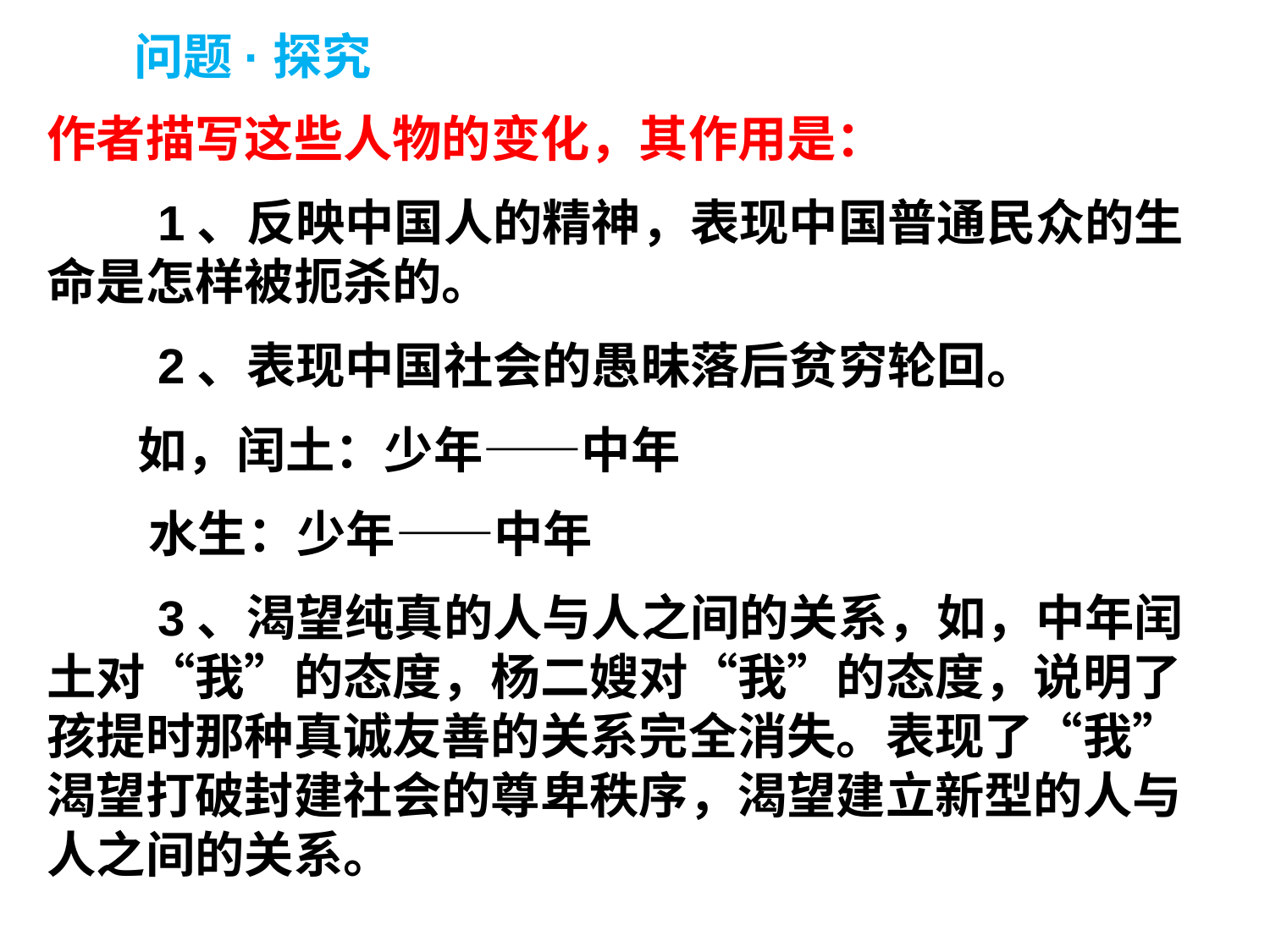

问题·探究
作者描写这些人物的变化，其作用是：
　　1、反映中国人的精神，表现中国普通民众的生命是怎样被扼杀的。
　　2、表现中国社会的愚昧落后贫穷轮回。
       如，闰土：少年——中年
        水生：少年——中年
　　3、渴望纯真的人与人之间的关系，如，中年闰土对“我”的态度，杨二嫂对“我”的态度，说明了孩提时那种真诚友善的关系完全消失。表现了“我”渴望打破封建社会的尊卑秩序，渴望建立新型的人与人之间的关系。